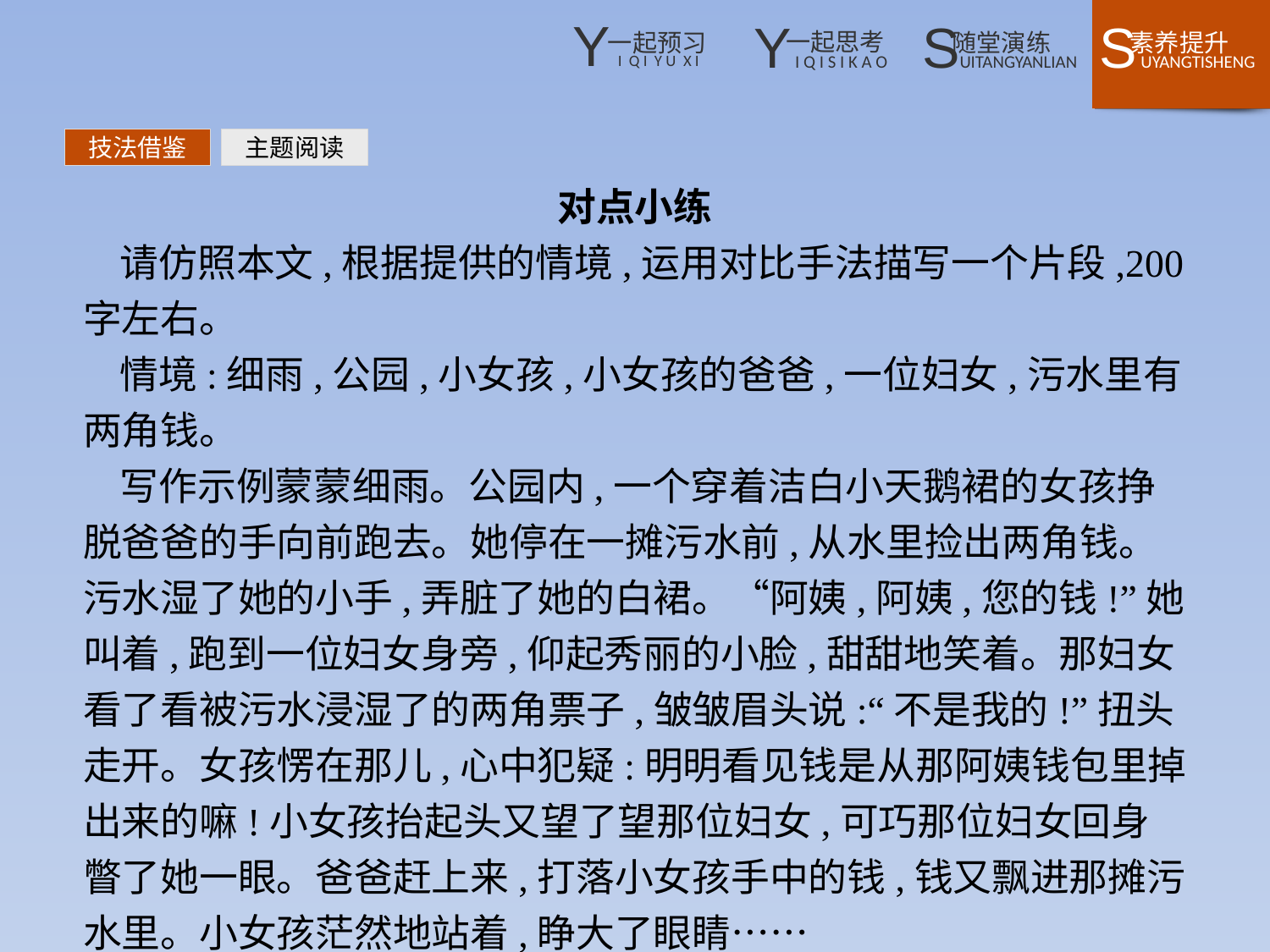

技法借鉴
主题阅读
对点小练
请仿照本文,根据提供的情境,运用对比手法描写一个片段,200字左右。
情境:细雨,公园,小女孩,小女孩的爸爸,一位妇女,污水里有两角钱。
写作示例蒙蒙细雨。公园内,一个穿着洁白小天鹅裙的女孩挣脱爸爸的手向前跑去。她停在一摊污水前,从水里捡出两角钱。污水湿了她的小手,弄脏了她的白裙。“阿姨,阿姨,您的钱!”她叫着,跑到一位妇女身旁,仰起秀丽的小脸,甜甜地笑着。那妇女看了看被污水浸湿了的两角票子,皱皱眉头说:“不是我的!”扭头走开。女孩愣在那儿,心中犯疑:明明看见钱是从那阿姨钱包里掉出来的嘛!小女孩抬起头又望了望那位妇女,可巧那位妇女回身瞥了她一眼。爸爸赶上来,打落小女孩手中的钱,钱又飘进那摊污水里。小女孩茫然地站着,睁大了眼睛……